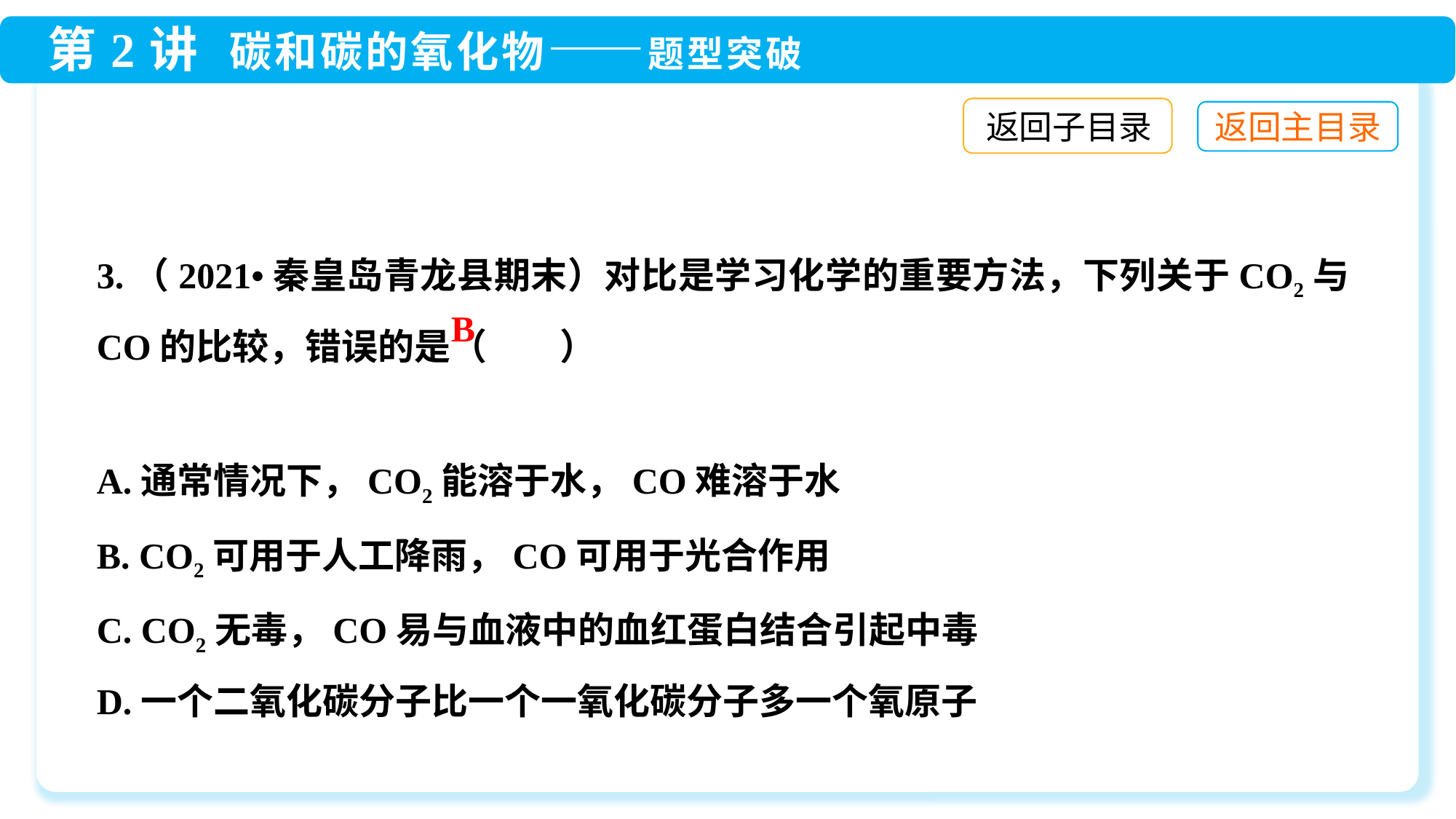

返回子目录
3.（2021•秦皇岛青龙县期末）对比是学习化学的重要方法，下列关于CO2与CO的比较，错误的是（　　）

A.通常情况下，CO2能溶于水，CO难溶于水
B. CO2可用于人工降雨，CO可用于光合作用
C. CO2无毒，CO易与血液中的血红蛋白结合引起中毒
D.一个二氧化碳分子比一个一氧化碳分子多一个氧原子
B